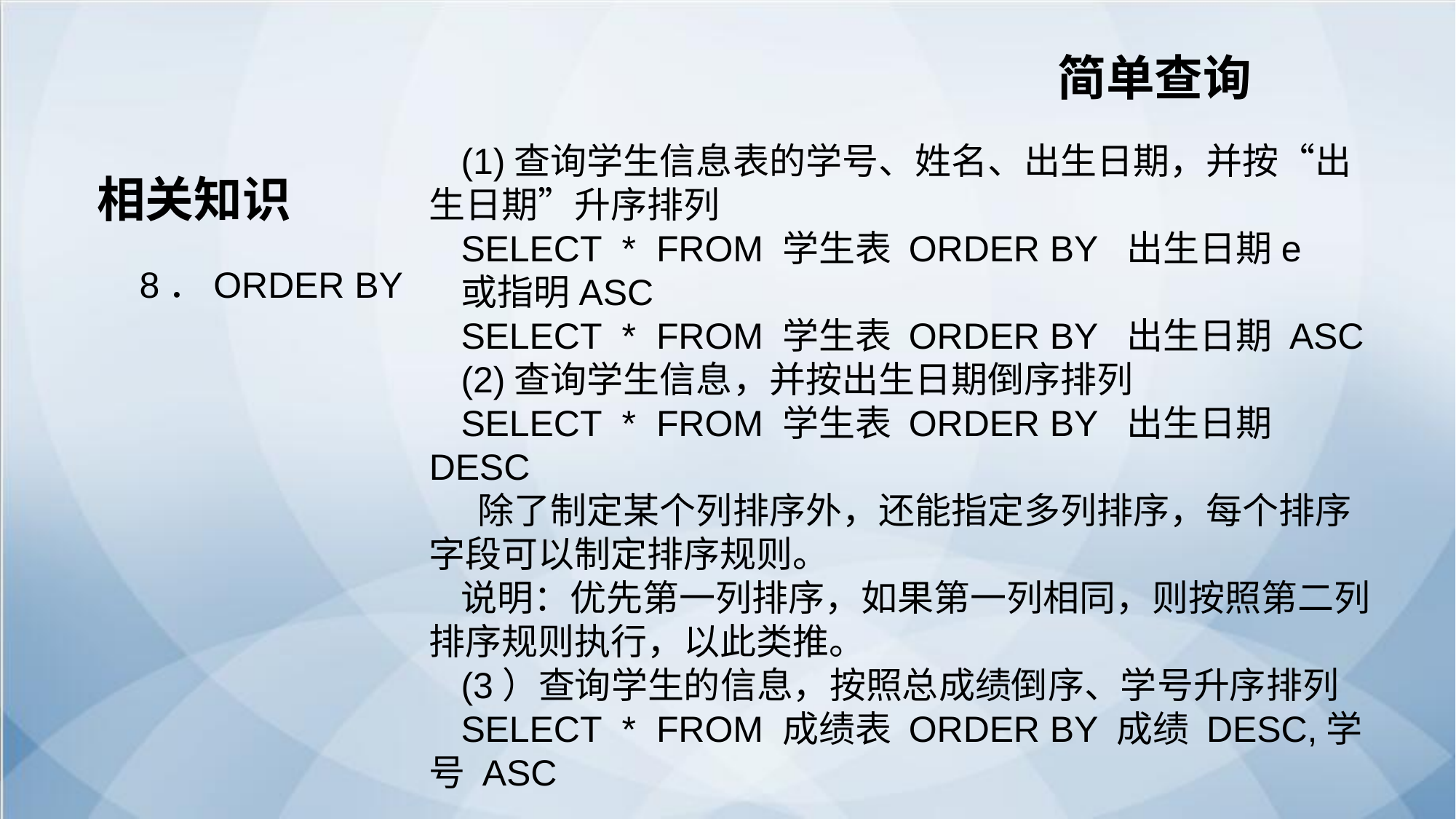

简单查询
相关知识
(1)查询学生信息表的学号、姓名、出生日期，并按“出生日期”升序排列
SELECT  *  FROM 学生表 ORDER BY  出生日期e
或指明ASC
SELECT  *  FROM 学生表 ORDER BY  出生日期 ASC
(2)查询学生信息，并按出生日期倒序排列
SELECT  *  FROM 学生表 ORDER BY  出生日期 DESC
 除了制定某个列排序外，还能指定多列排序，每个排序字段可以制定排序规则。
说明：优先第一列排序，如果第一列相同，则按照第二列排序规则执行，以此类推。
(3）查询学生的信息，按照总成绩倒序、学号升序排列
SELECT  *  FROM 成绩表 ORDER BY 成绩 DESC,学号 ASC

 8．ORDER BY